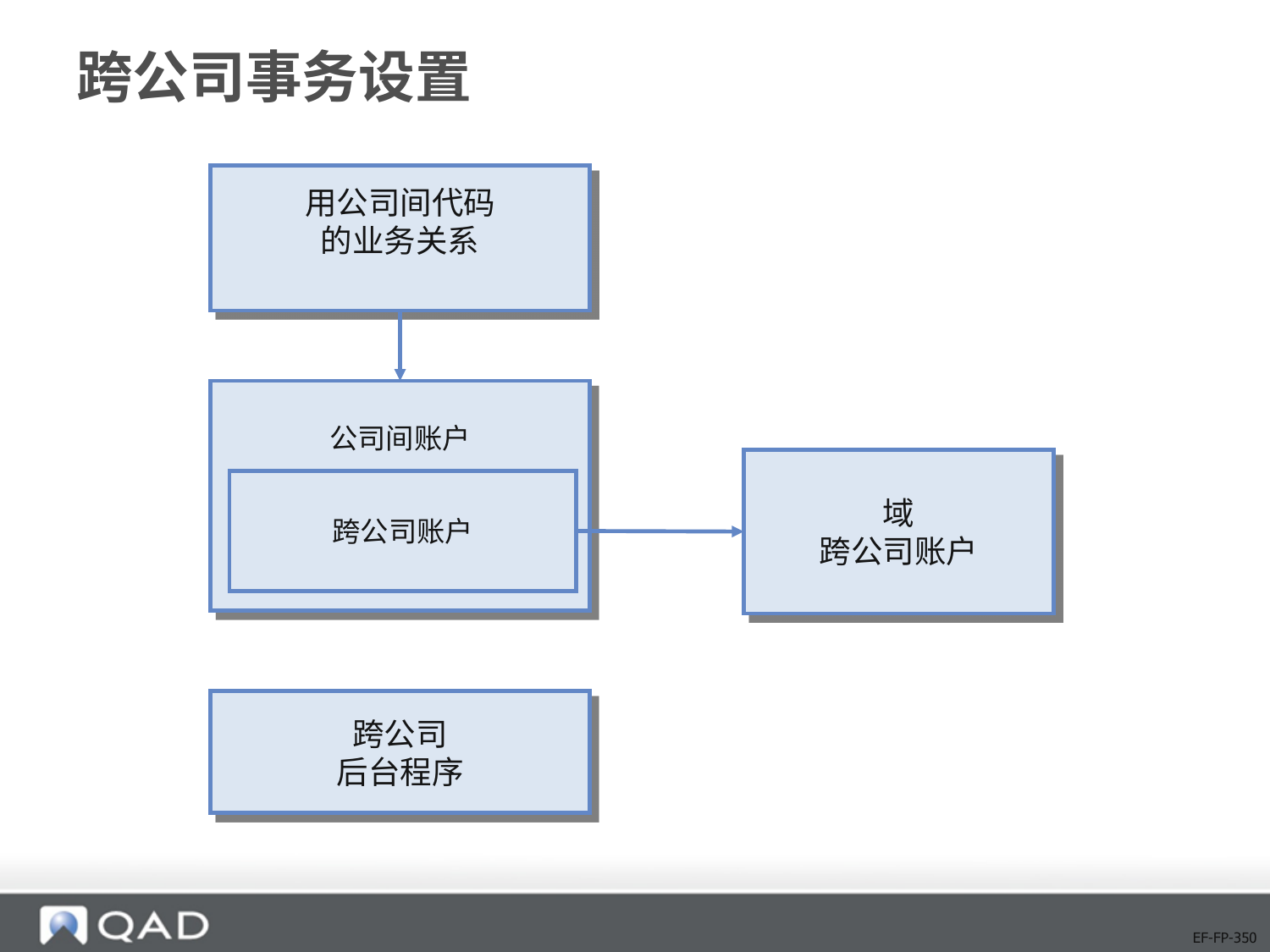

# 跨公司事务设置
用公司间代码
的业务关系

公司间账户
域
跨公司账户
跨公司账户
跨公司
后台程序
EF-FP-350